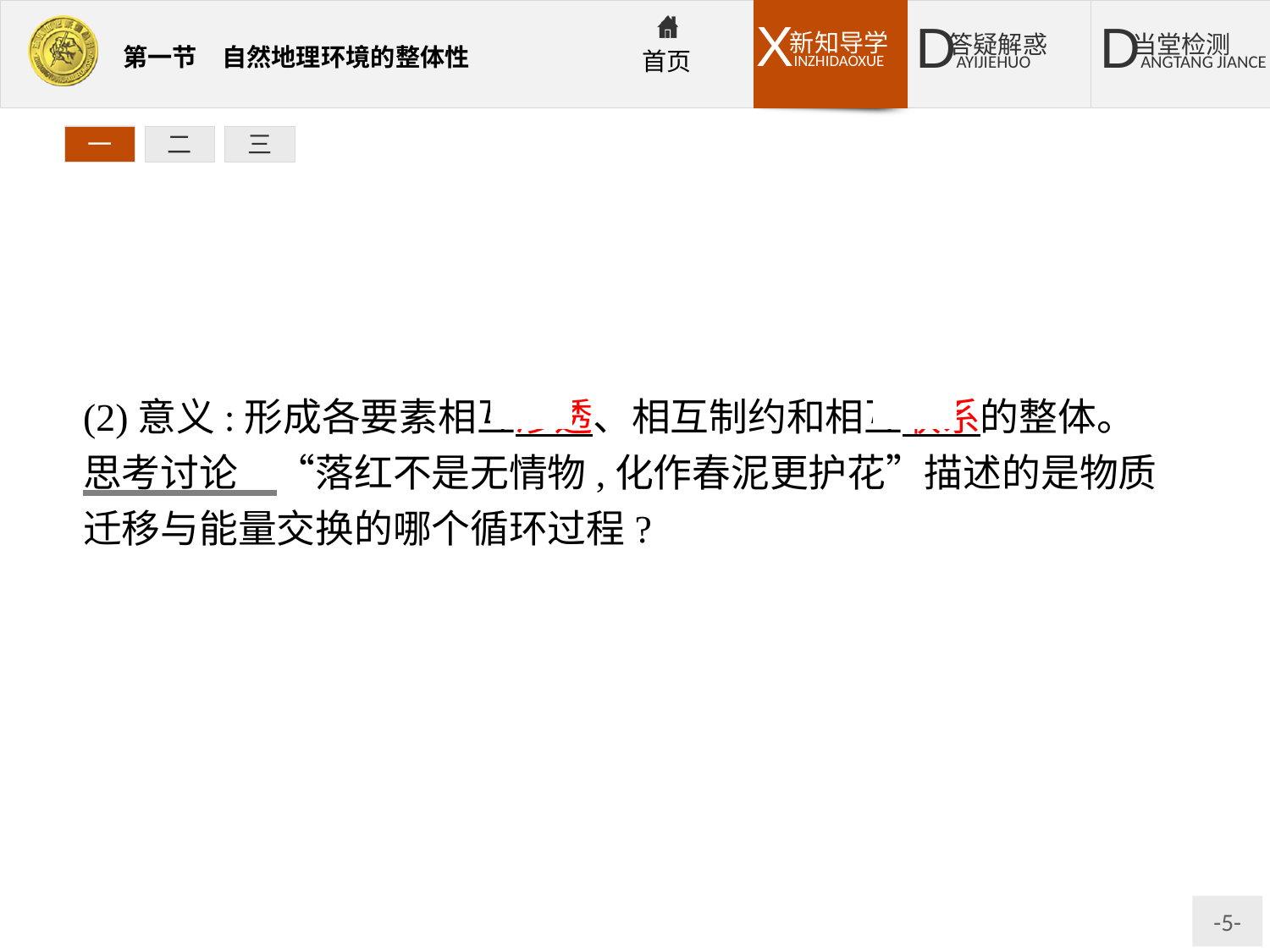

一
二
三
(2)意义:形成各要素相互渗透、相互制约和相互联系的整体。
思考讨论　“落红不是无情物,化作春泥更护花”描述的是物质迁移与能量交换的哪个循环过程?
提示:生物循环。